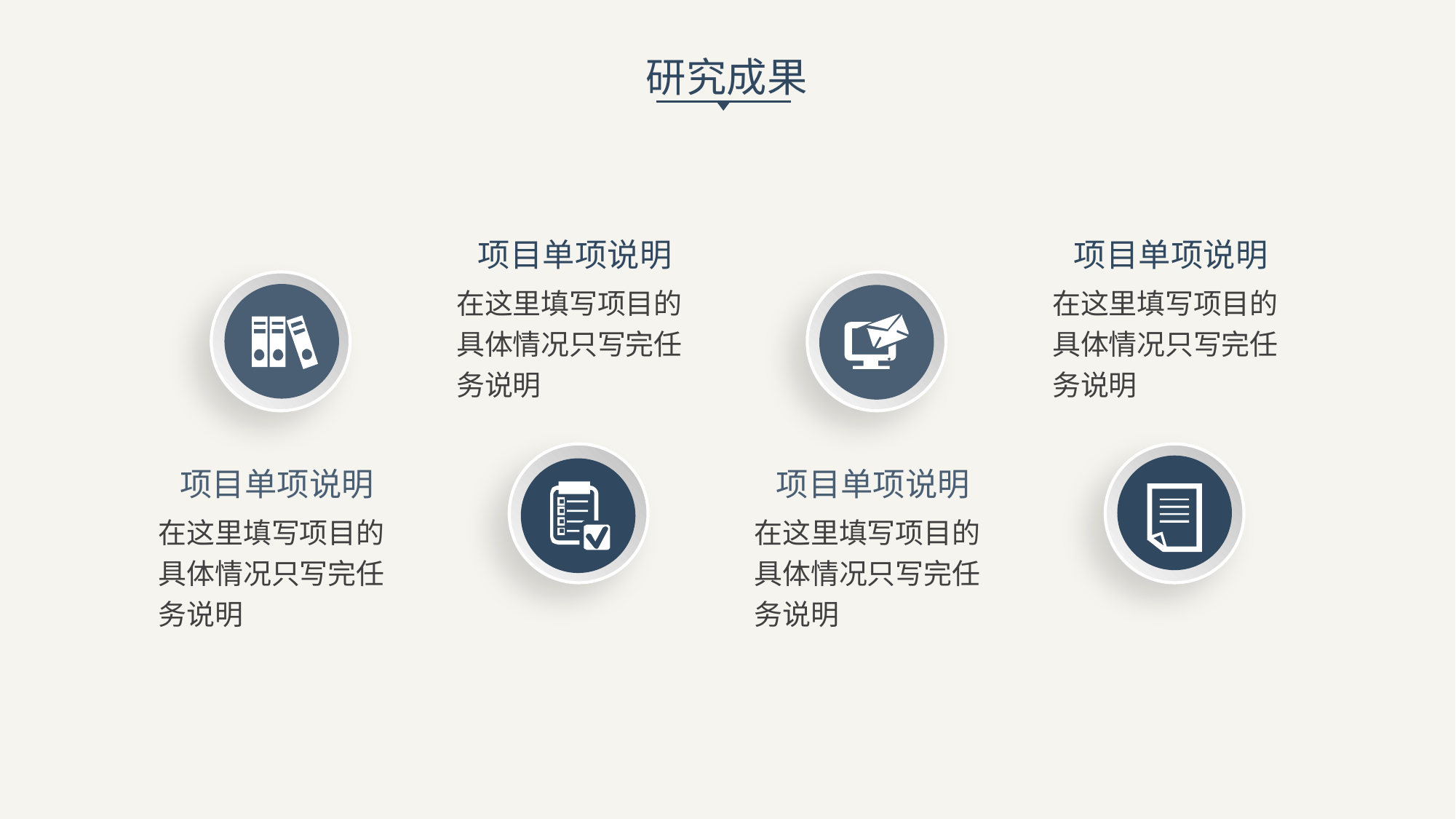

研究成果
项目单项说明
在这里填写项目的具体情况只写完任务说明
项目单项说明
在这里填写项目的具体情况只写完任务说明

项目单项说明
在这里填写项目的具体情况只写完任务说明
项目单项说明
在这里填写项目的具体情况只写完任务说明

延迟符号